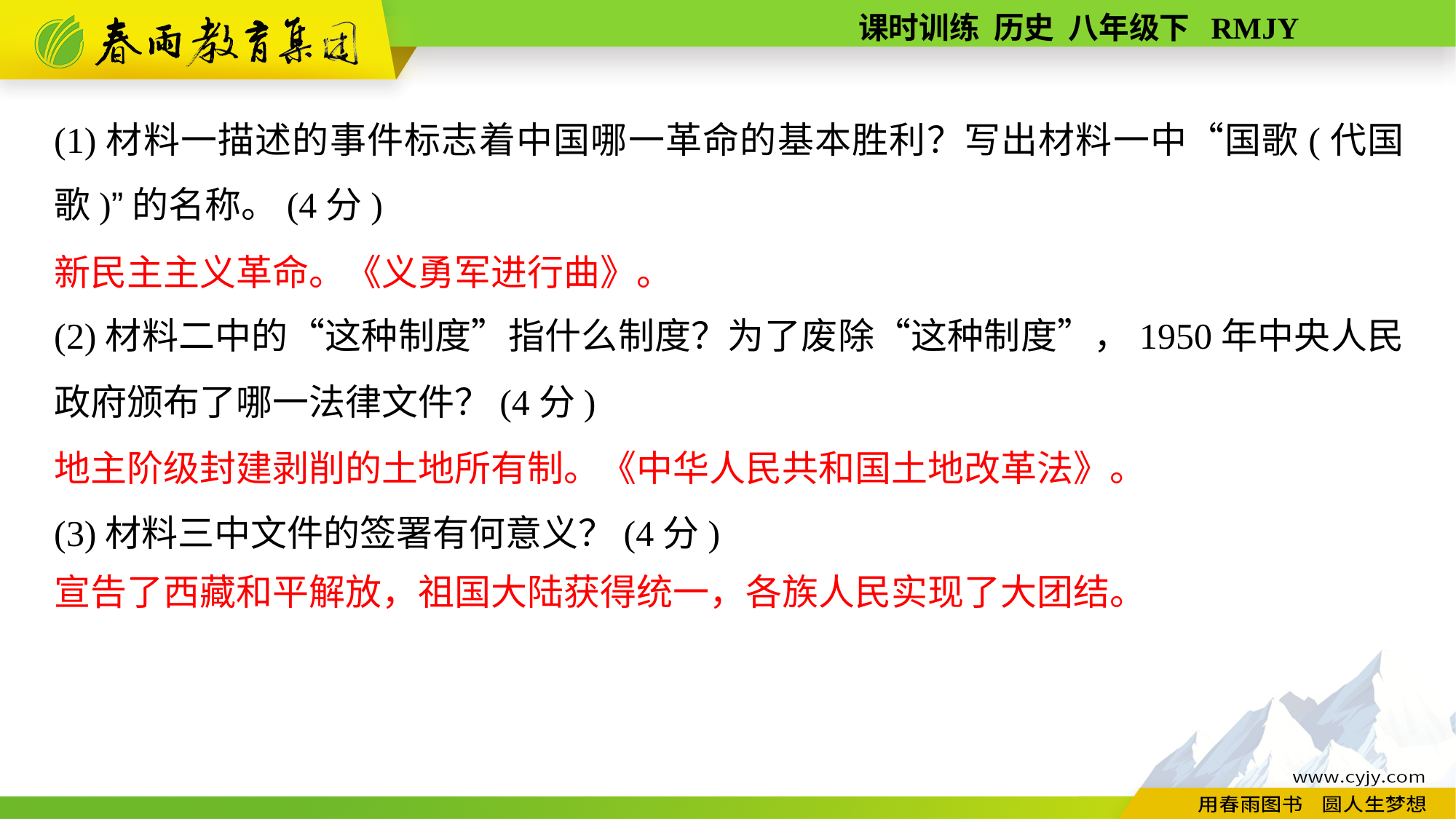

(1)材料一描述的事件标志着中国哪一革命的基本胜利？写出材料一中“国歌(代国歌)”的名称。(4分)

(2)材料二中的“这种制度”指什么制度？为了废除“这种制度”，1950年中央人民政府颁布了哪一法律文件？(4分)

(3)材料三中文件的签署有何意义？(4分)
新民主主义革命。《义勇军进行曲》。
地主阶级封建剥削的土地所有制。《中华人民共和国土地改革法》。
宣告了西藏和平解放，祖国大陆获得统一，各族人民实现了大团结。